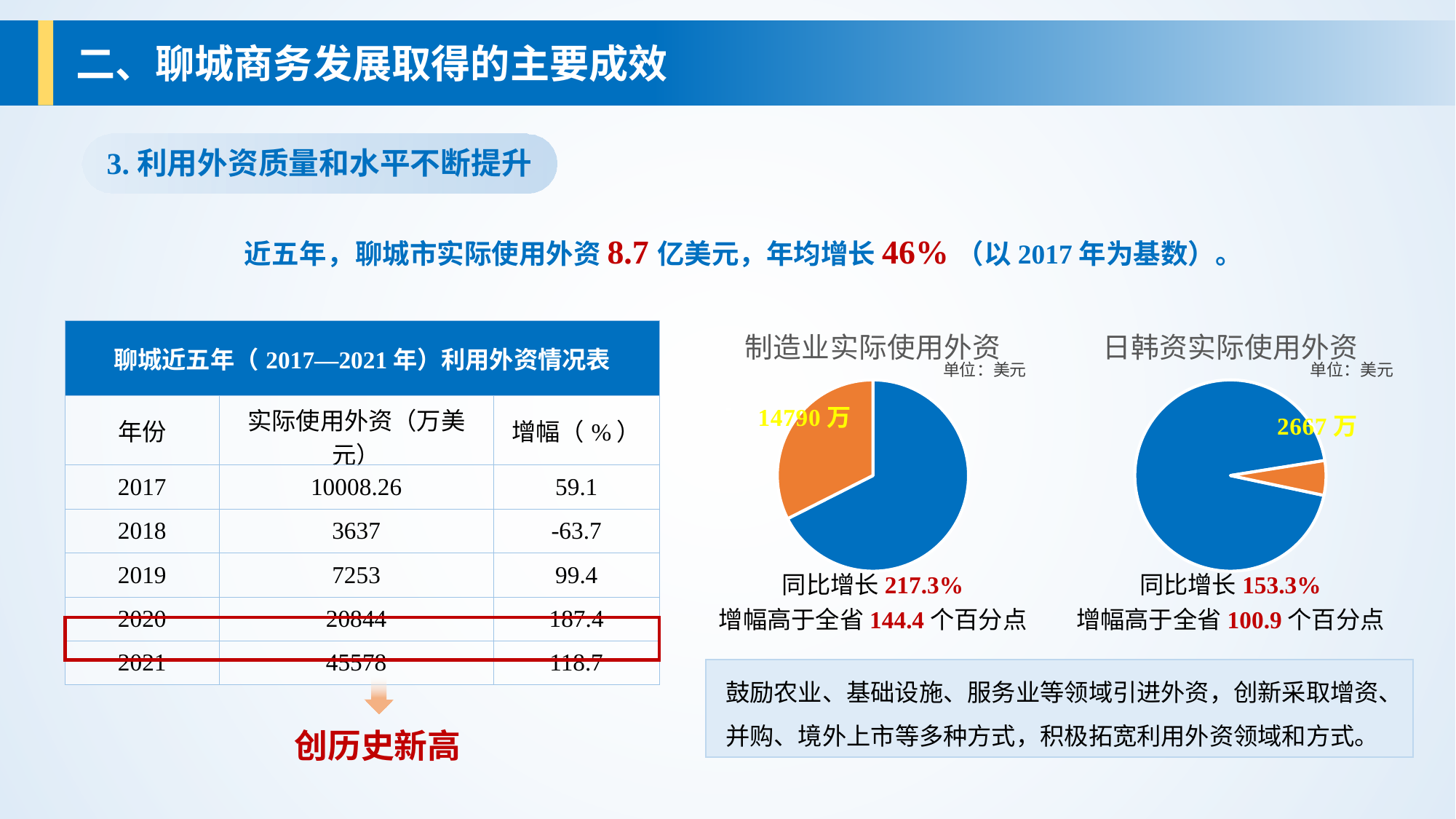

二、聊城商务发展取得的主要成效

3.利用外资质量和水平不断提升
近五年，聊城市实际使用外资8.7亿美元，年均增长46%（以2017年为基数）。

### Chart: 制造业实际使用外资

| Category | 销售额 |
|---|---|
| 1 | 30788.0 |
| 2 | 14790.0 |
|  | None |
|  | None |
14790万
同比增长217.3%
增幅高于全省144.4个百分点

### Chart: 日韩资实际使用外资

| Category | 销售额 |
|---|---|
| 1 | 42911.0 |
| 2 | 2667.0 |
|  | None |
|  | None |
2667万
同比增长153.3%
增幅高于全省100.9个百分点
| 聊城近五年（2017—2021年）利用外资情况表 |  |  |
| --- | --- | --- |
| 年份 | 实际使用外资（万美元） | 增幅（%） |
| 2017 | 10008.26 | 59.1 |
| 2018 | 3637 | -63.7 |
| 2019 | 7253 | 99.4 |
| 2020 | 20844 | 187.4 |
| 2021 | 45578 | 118.7 |
单位：美元
单位：美元

鼓励农业、基础设施、服务业等领域引进外资，创新采取增资、并购、境外上市等多种方式，积极拓宽利用外资领域和方式。

创历史新高